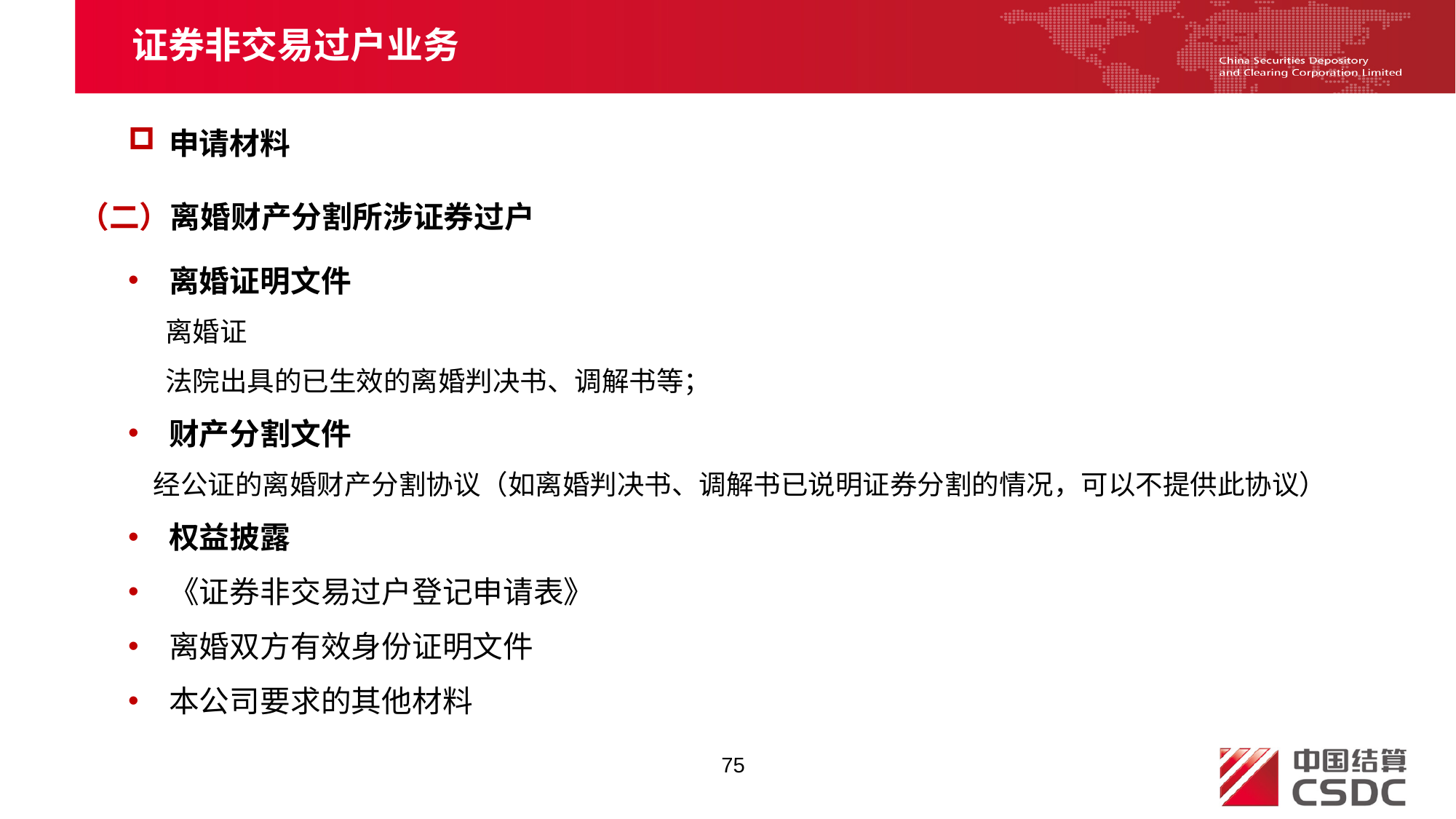

证券非交易过户业务
申请材料
（二）离婚财产分割所涉证券过户
离婚证明文件
     离婚证
     法院出具的已生效的离婚判决书、调解书等；
财产分割文件
   经公证的离婚财产分割协议（如离婚判决书、调解书已说明证券分割的情况，可以不提供此协议）
权益披露
《证券非交易过户登记申请表》
离婚双方有效身份证明文件
本公司要求的其他材料

75